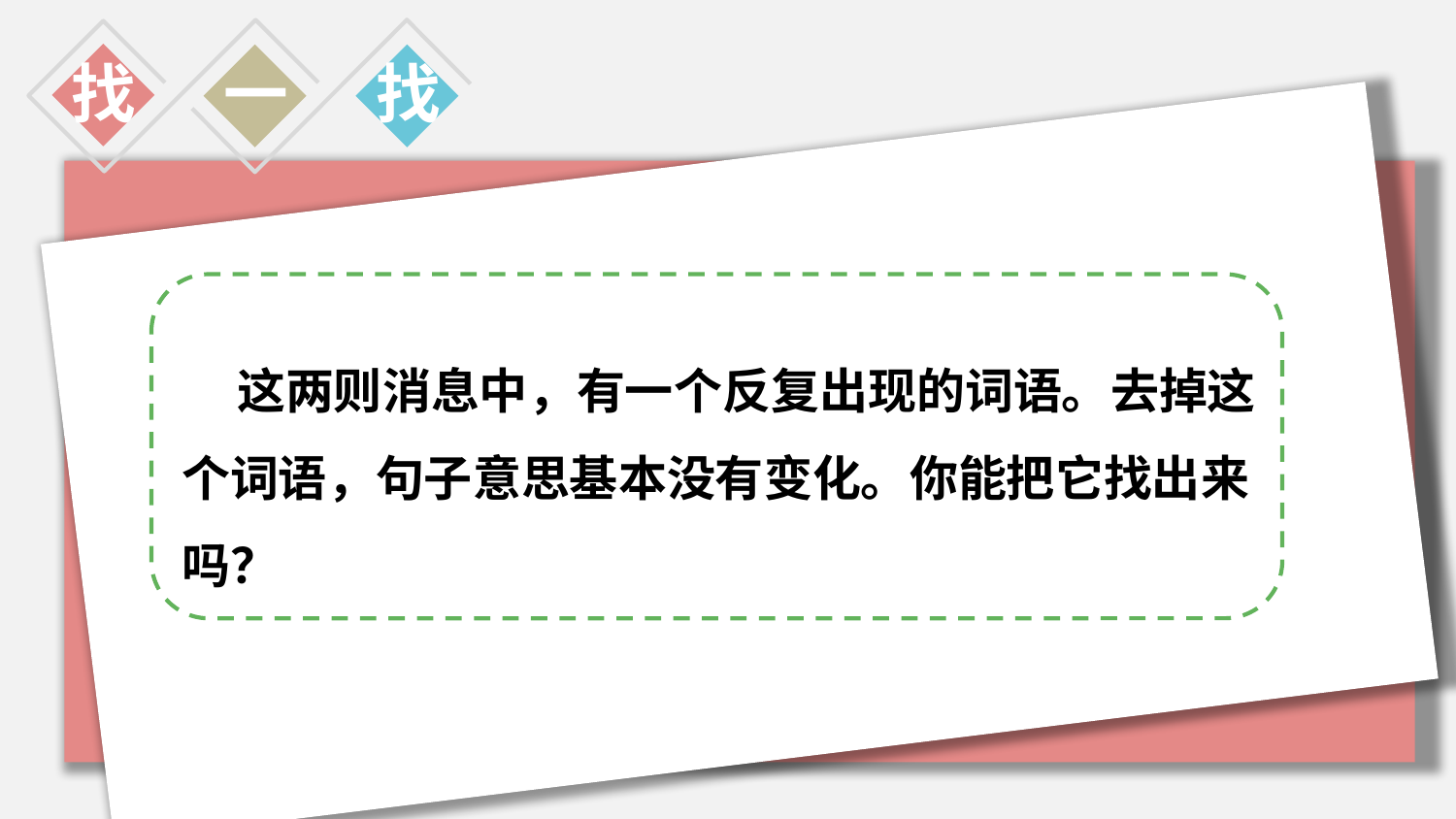

找
一
找

    这两则消息中，有一个反复出现的词语。去掉这个词语，句子意思基本没有变化。你能把它找出来吗？